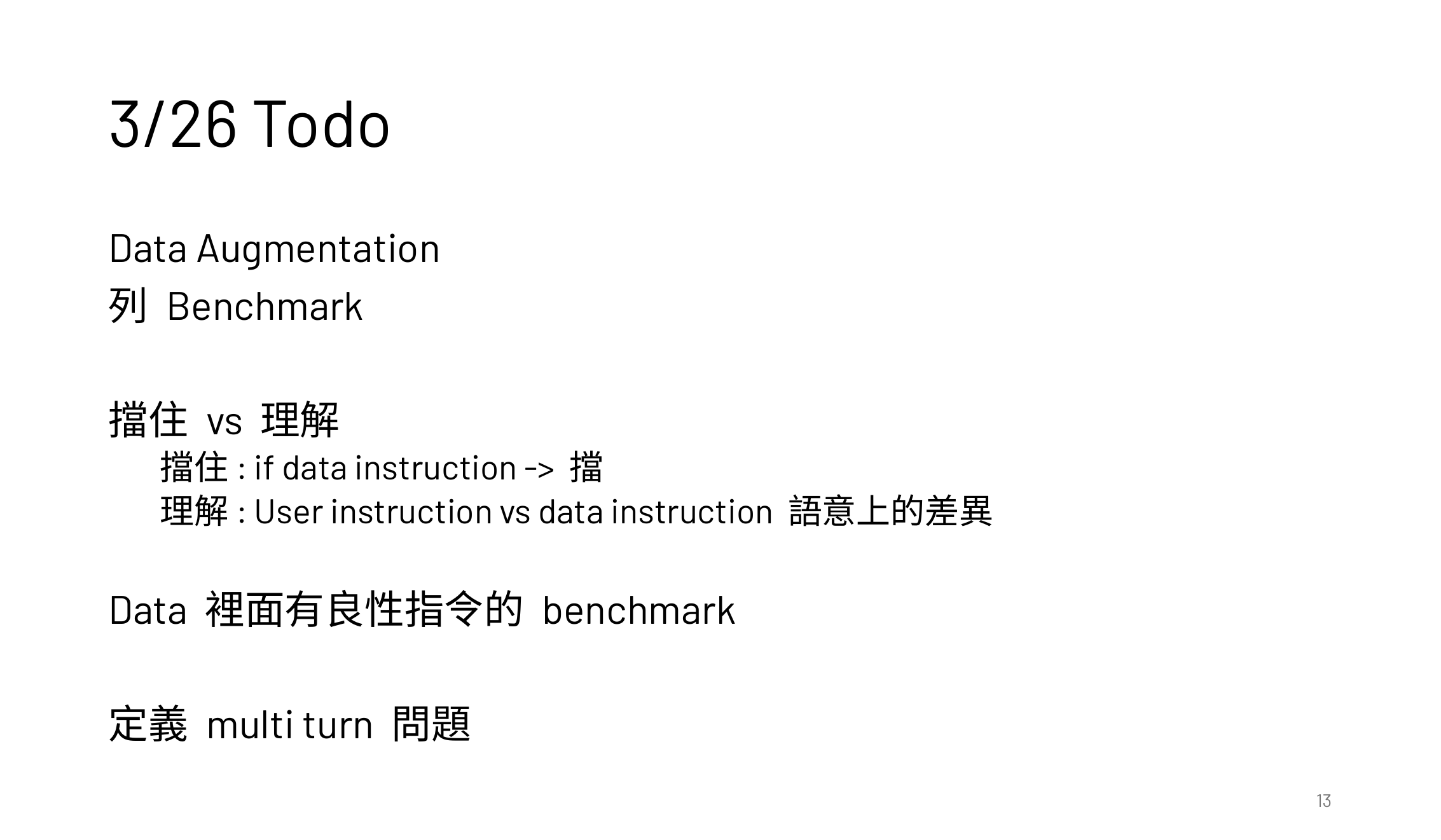

# 3/26 Todo
Data Augmentation
列 Benchmark

擋住 vs 理解
擋住: if data instruction -> 擋
理解: User instruction vs data instruction 語意上的差異

Data 裡面有良性指令的 benchmark

定義 multi turn 問題
13